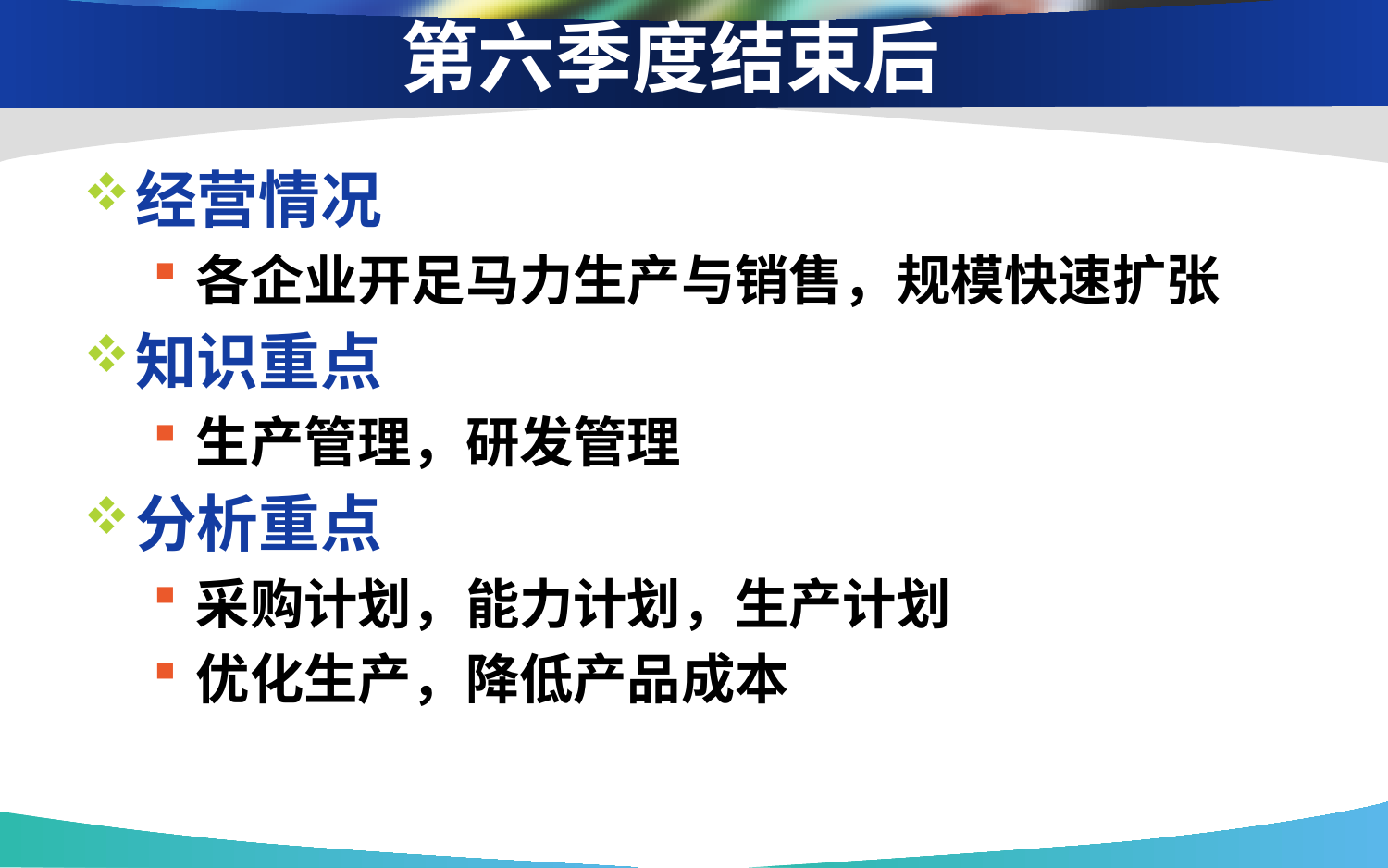

# 第六季度结束后
经营情况
各企业开足马力生产与销售，规模快速扩张
知识重点
生产管理，研发管理
分析重点
采购计划，能力计划，生产计划
优化生产，降低产品成本